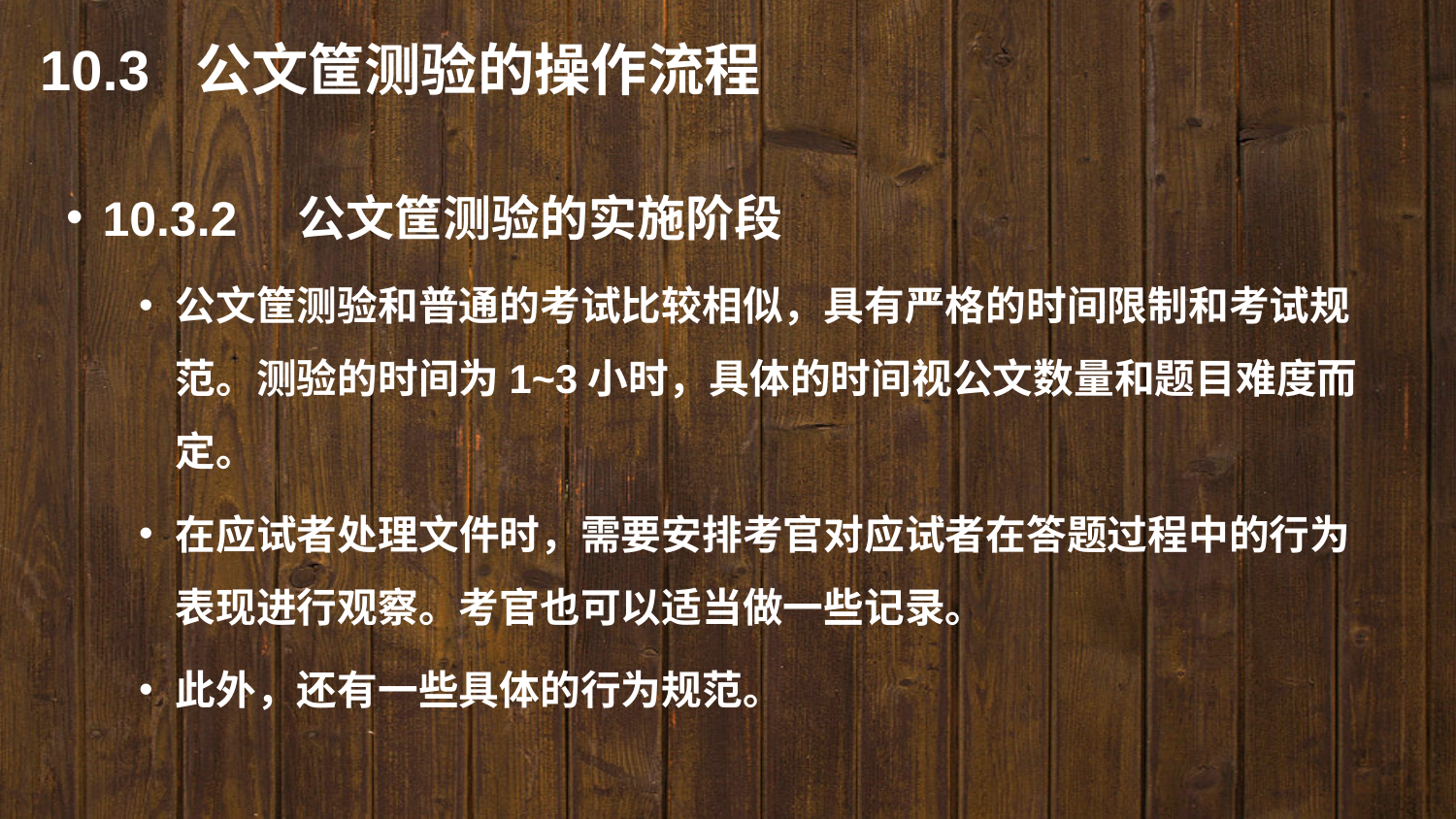

10.3  公文筐测验的操作流程
10.3.2　公文筐测验的实施阶段
公文筐测验和普通的考试比较相似，具有严格的时间限制和考试规范。测验的时间为1~3小时，具体的时间视公文数量和题目难度而定。
在应试者处理文件时，需要安排考官对应试者在答题过程中的行为表现进行观察。考官也可以适当做一些记录。
此外，还有一些具体的行为规范。